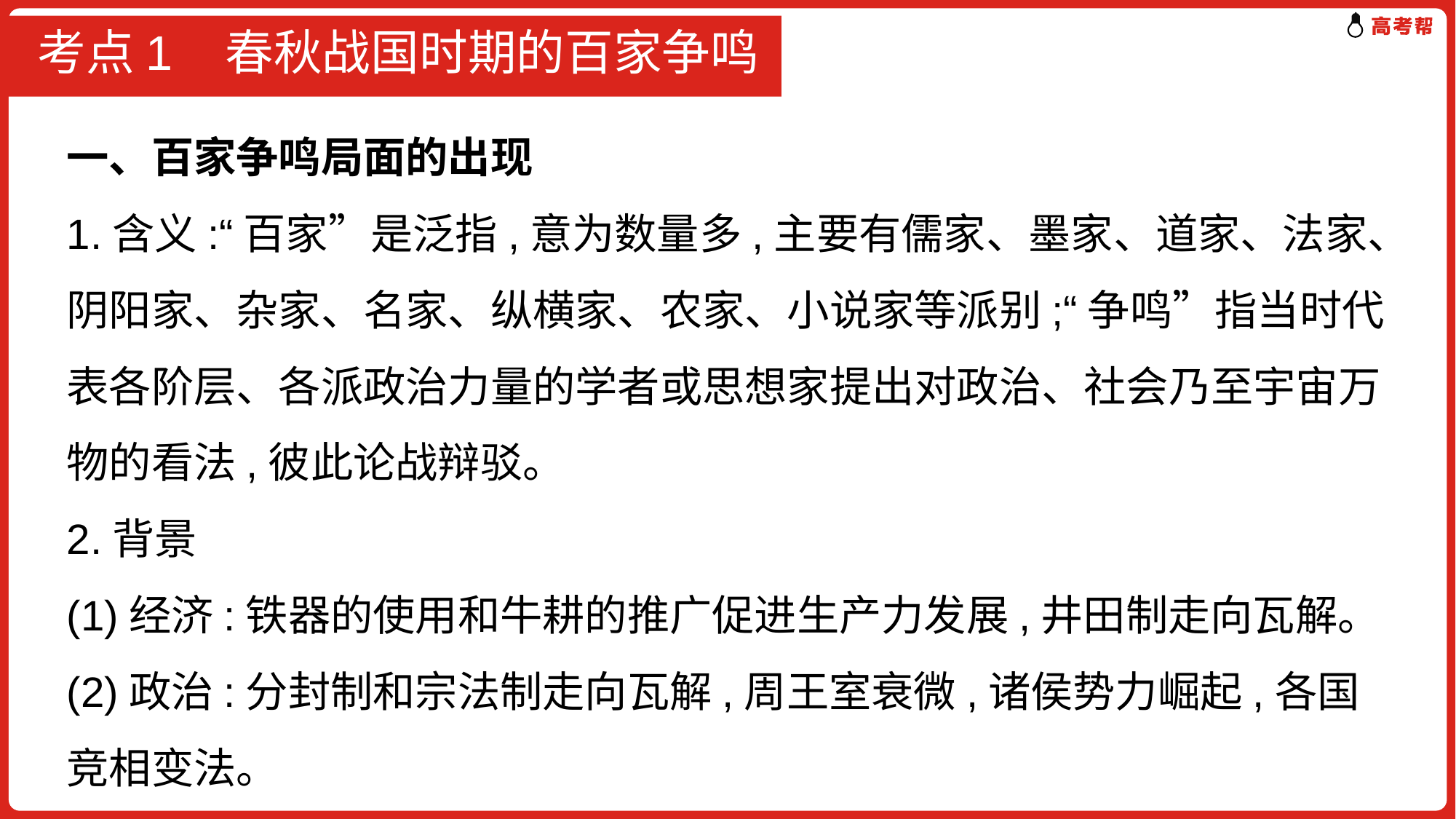

# 考点1   春秋战国时期的百家争鸣
一、百家争鸣局面的出现
1.含义:“百家”是泛指,意为数量多,主要有儒家、墨家、道家、法家、阴阳家、杂家、名家、纵横家、农家、小说家等派别;“争鸣”指当时代表各阶层、各派政治力量的学者或思想家提出对政治、社会乃至宇宙万物的看法,彼此论战辩驳。
2.背景
(1)经济:铁器的使用和牛耕的推广促进生产力发展,井田制走向瓦解。
(2)政治:分封制和宗法制走向瓦解,周王室衰微,诸侯势力崛起,各国竞相变法。